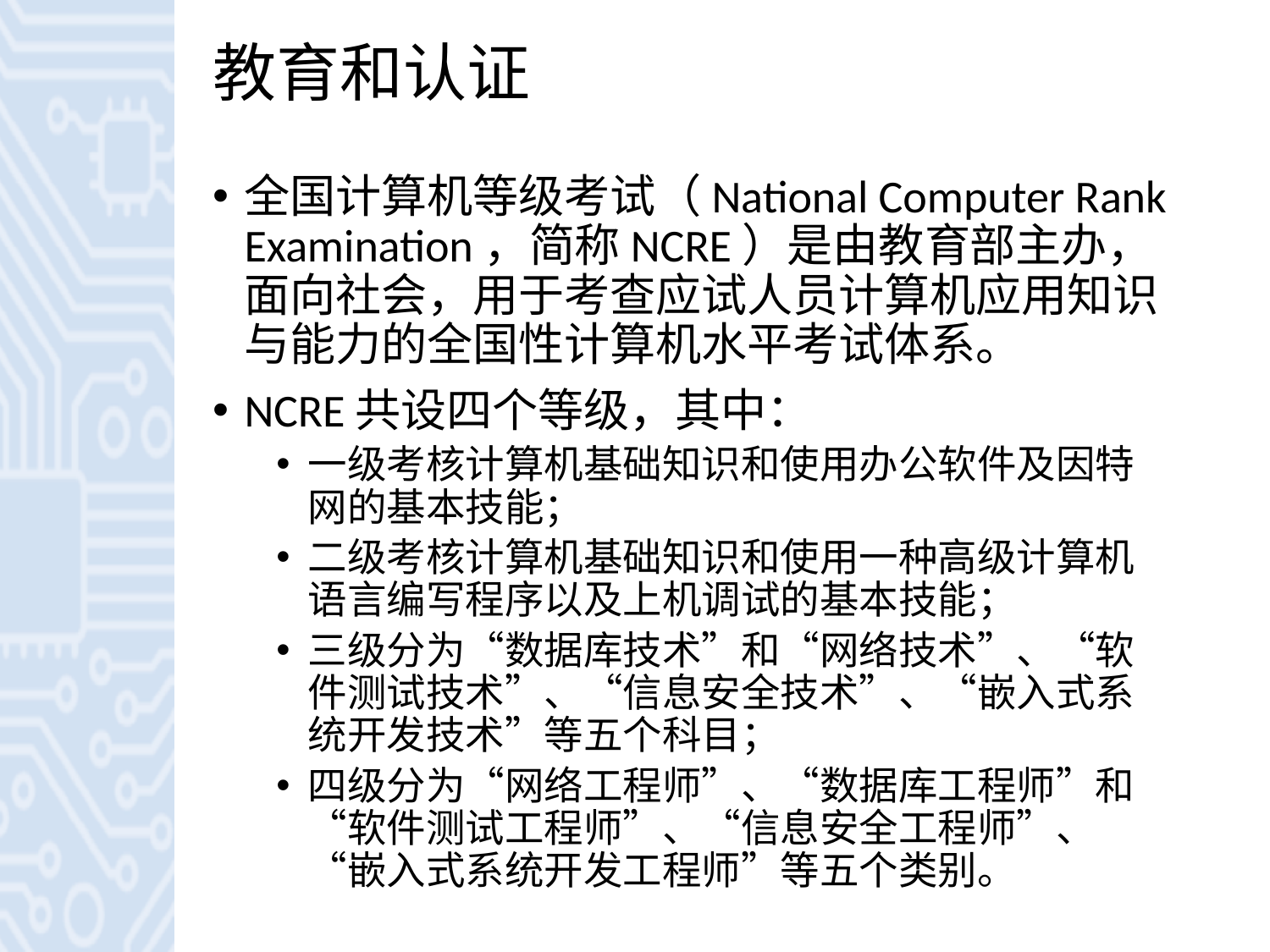

# 教育和认证
全国计算机等级考试（National Computer Rank Examination，简称NCRE）是由教育部主办，面向社会，用于考查应试人员计算机应用知识与能力的全国性计算机水平考试体系。
NCRE共设四个等级，其中：
一级考核计算机基础知识和使用办公软件及因特网的基本技能；
二级考核计算机基础知识和使用一种高级计算机语言编写程序以及上机调试的基本技能；
三级分为“数据库技术”和“网络技术”、“软件测试技术”、“信息安全技术”、“嵌入式系统开发技术”等五个科目；
四级分为“网络工程师”、“数据库工程师”和“软件测试工程师”、“信息安全工程师”、“嵌入式系统开发工程师”等五个类别。